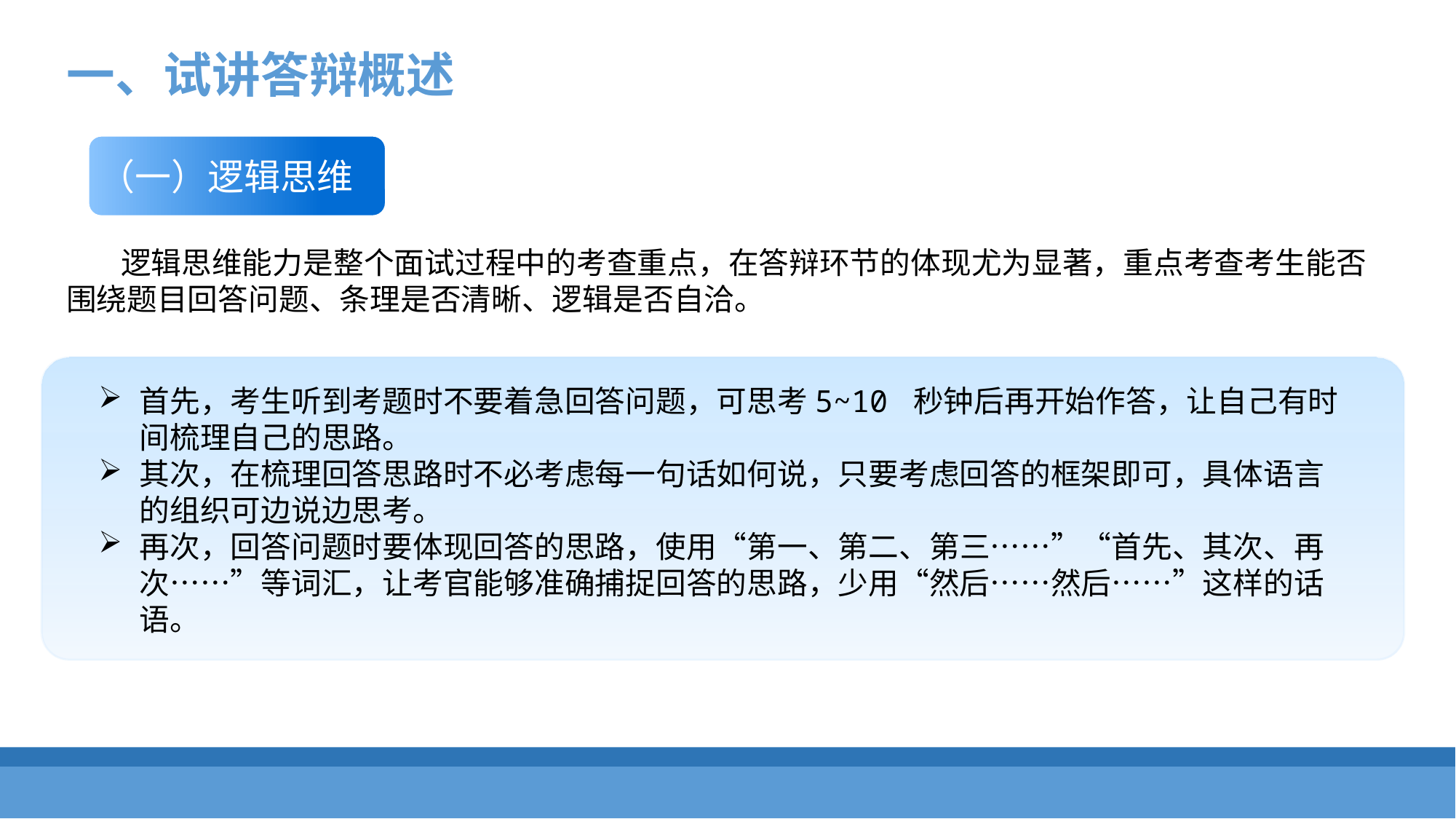

一、试讲答辩概述

（一）逻辑思维
逻辑思维能力是整个面试过程中的考查重点，在答辩环节的体现尤为显著，重点考查考生能否围绕题目回答问题、条理是否清晰、逻辑是否自洽。

首先，考生听到考题时不要着急回答问题，可思考5~10 秒钟后再开始作答，让自己有时间梳理自己的思路。
其次，在梳理回答思路时不必考虑每一句话如何说，只要考虑回答的框架即可，具体语言的组织可边说边思考。
再次，回答问题时要体现回答的思路，使用“第一、第二、第三……”“首先、其次、再次……”等词汇，让考官能够准确捕捉回答的思路，少用“然后……然后……”这样的话语。